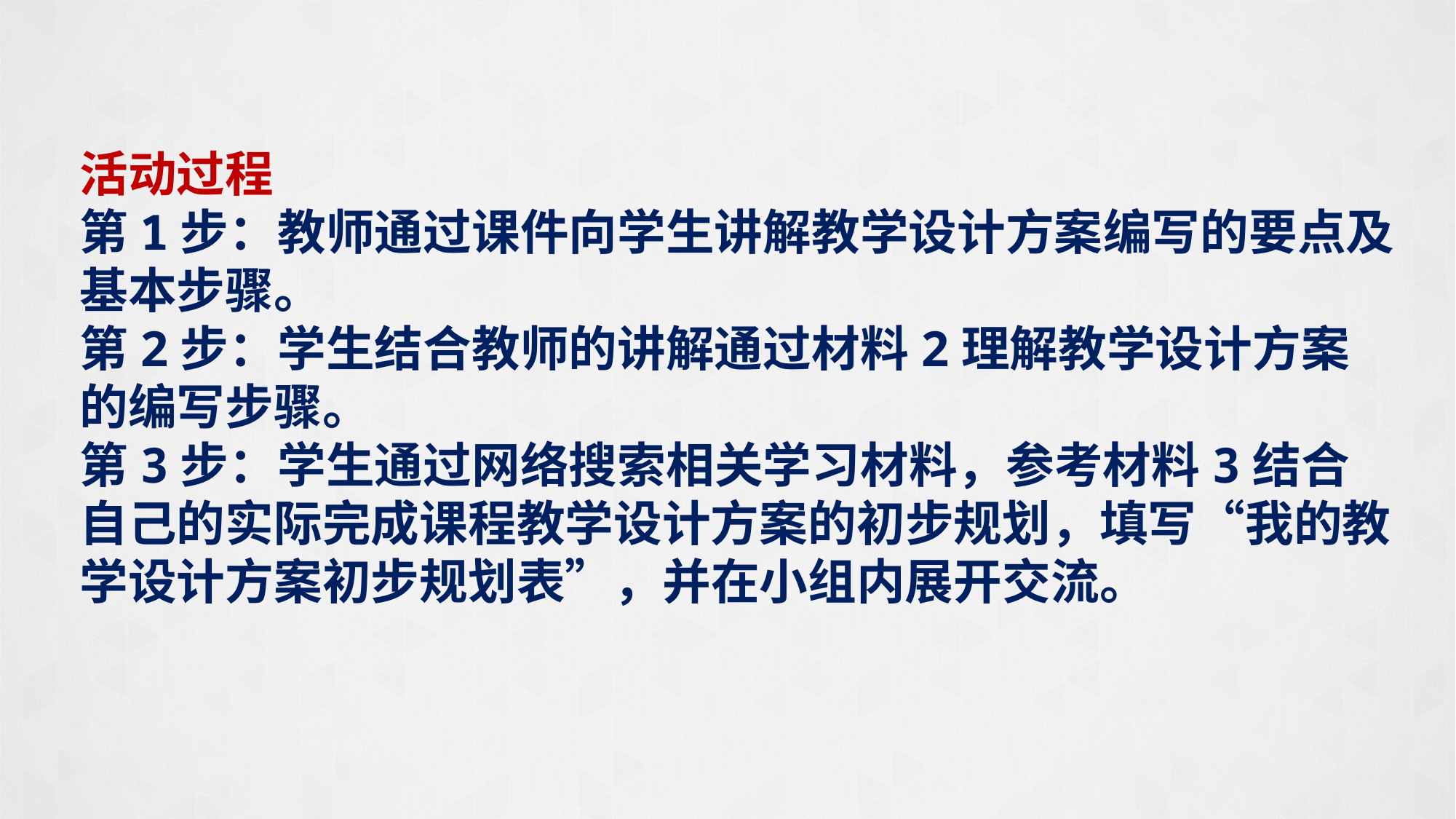

活动过程
第1步：教师通过课件向学生讲解教学设计方案编写的要点及基本步骤。
第2步：学生结合教师的讲解通过材料2理解教学设计方案的编写步骤。
第3步：学生通过网络搜索相关学习材料，参考材料3结合自己的实际完成课程教学设计方案的初步规划，填写“我的教学设计方案初步规划表”，并在小组内展开交流。